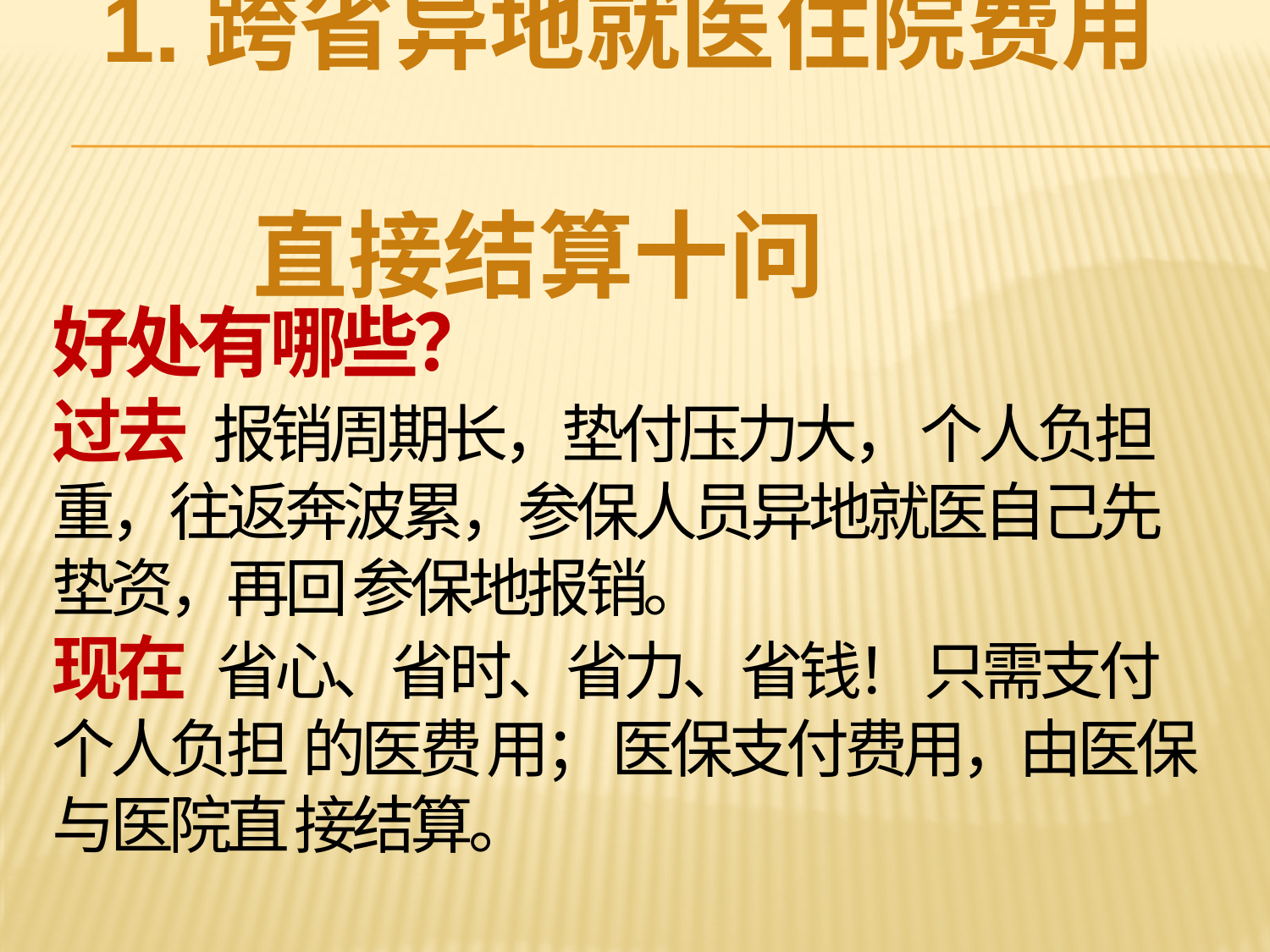

# 1.跨省异地就医住院费用 直接结算十问
好处有哪些？
过去  报销周期长，垫付压力大， 个人负担重，往返奔波累，参保人员异地就医自己先垫资，再回 参保地报销。
现在   省心、省时、省力、省钱！ 只需支付个人负担  的医费 用； 医保支付费用，由医保与医院直 接结算。